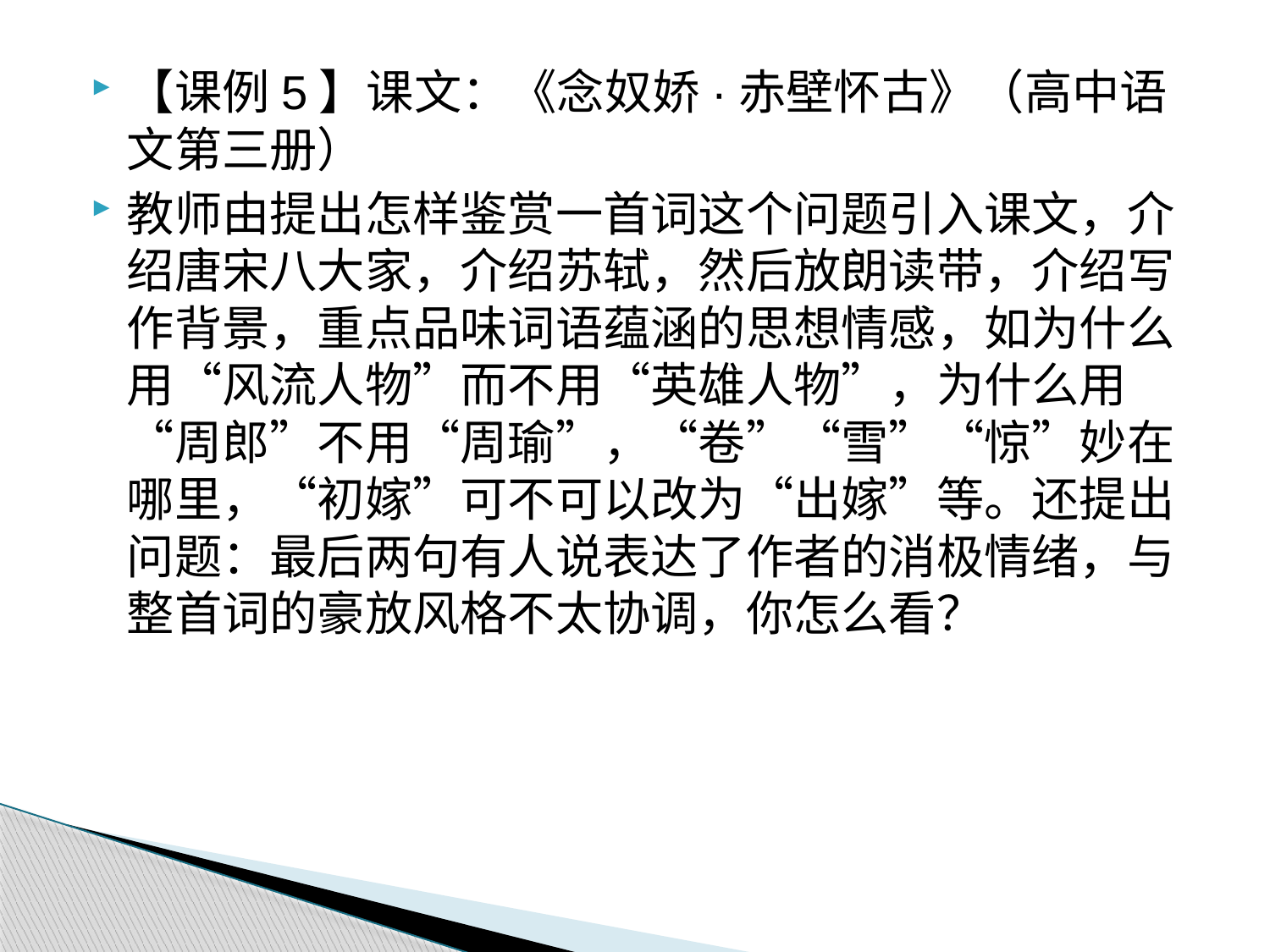

【课例5】课文：《念奴娇·赤壁怀古》（高中语文第三册）
教师由提出怎样鉴赏一首词这个问题引入课文，介绍唐宋八大家，介绍苏轼，然后放朗读带，介绍写作背景，重点品味词语蕴涵的思想情感，如为什么用“风流人物”而不用“英雄人物”，为什么用“周郎”不用“周瑜”，“卷”“雪”“惊”妙在哪里，“初嫁”可不可以改为“出嫁”等。还提出问题：最后两句有人说表达了作者的消极情绪，与整首词的豪放风格不太协调，你怎么看？